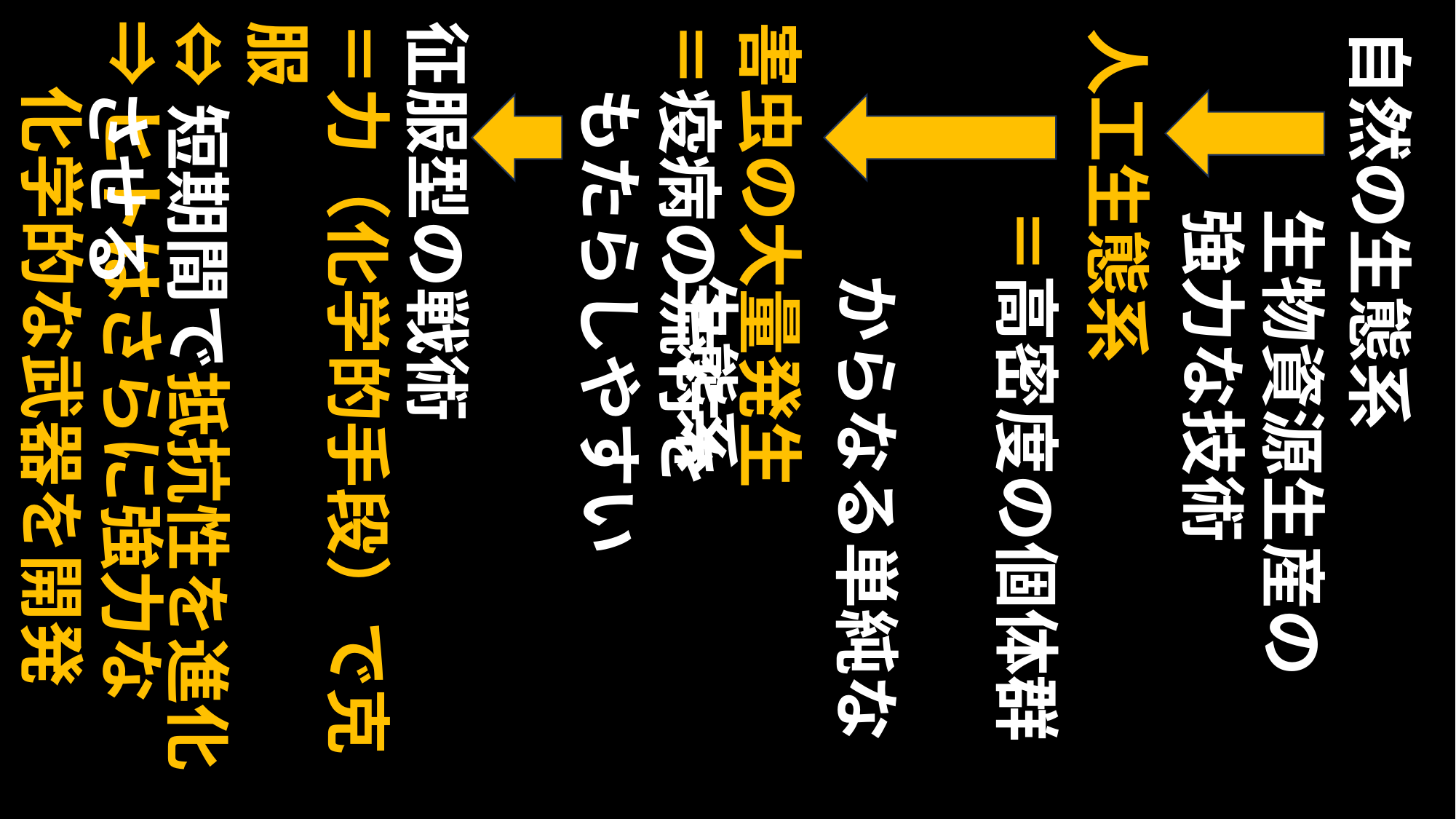

⇒ヒトはさらに強力な
　化学的な武器を開発
征服型の戦術
＝力（化学的手段）で克服
⇔短期間で抵抗性を進化
　させる
害虫の大量発生
＝疫病の流行を
　もたらしやすい
自然の生態系
人工生態系

＝高密度の個体群
　からなる単純な
　生態系
生物資源生産の強力な技術